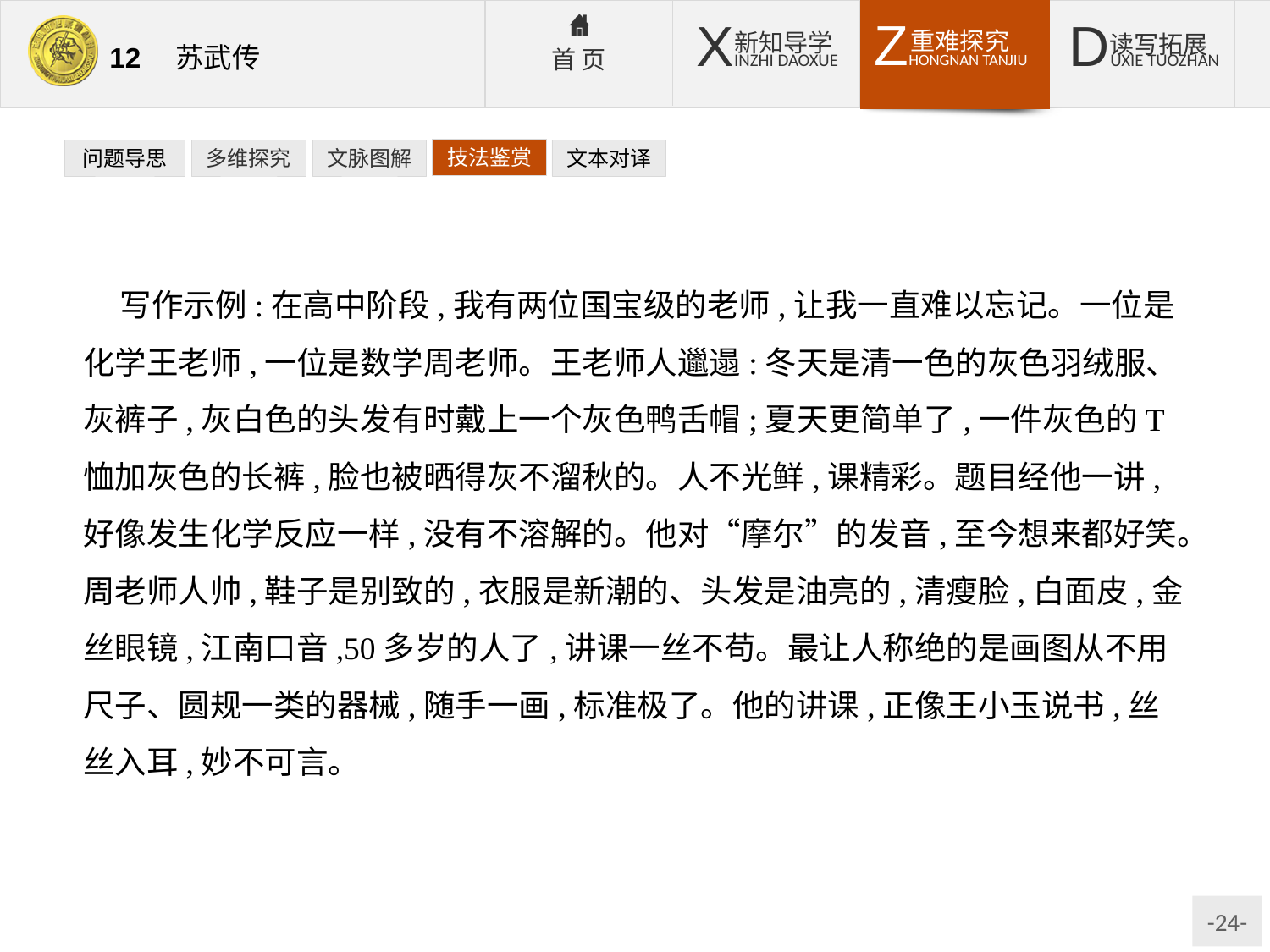

技法鉴赏
文本对译
问题导思
多维探究
文脉图解
写作示例:在高中阶段,我有两位国宝级的老师,让我一直难以忘记。一位是化学王老师,一位是数学周老师。王老师人邋遢:冬天是清一色的灰色羽绒服、灰裤子,灰白色的头发有时戴上一个灰色鸭舌帽;夏天更简单了,一件灰色的T恤加灰色的长裤,脸也被晒得灰不溜秋的。人不光鲜,课精彩。题目经他一讲,好像发生化学反应一样,没有不溶解的。他对“摩尔”的发音,至今想来都好笑。周老师人帅,鞋子是别致的,衣服是新潮的、头发是油亮的,清瘦脸,白面皮,金丝眼镜,江南口音,50多岁的人了,讲课一丝不苟。最让人称绝的是画图从不用尺子、圆规一类的器械,随手一画,标准极了。他的讲课,正像王小玉说书,丝丝入耳,妙不可言。